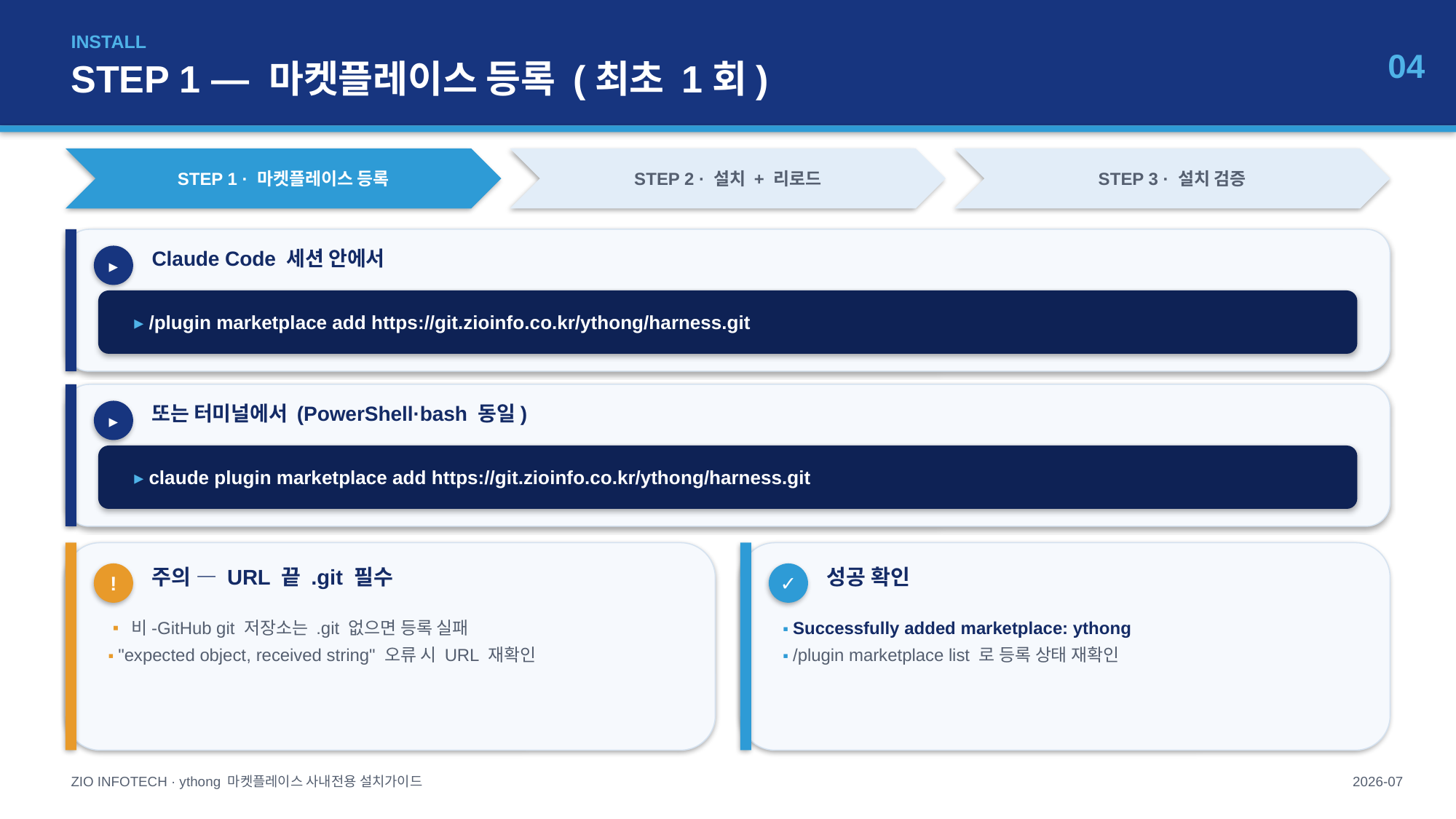

INSTALL
STEP 1 — 마켓플레이스 등록 (최초 1회)
04

STEP 1 · 마켓플레이스 등록
STEP 2 · 설치 + 리로드
STEP 3 · 설치 검증

Claude Code 세션 안에서
▸

▸ /plugin marketplace add https://git.zioinfo.co.kr/ythong/harness.git

또는 터미널에서 (PowerShell·bash 동일)
▸

▸ claude plugin marketplace add https://git.zioinfo.co.kr/ythong/harness.git

주의 — URL 끝 .git 필수
성공 확인
!
✓
▪ 비-GitHub git 저장소는 .git 없으면 등록 실패
▪ "expected object, received string" 오류 시 URL 재확인
▪ Successfully added marketplace: ythong
▪ /plugin marketplace list 로 등록 상태 재확인
ZIO INFOTECH · ythong 마켓플레이스 사내전용 설치가이드
2026-07